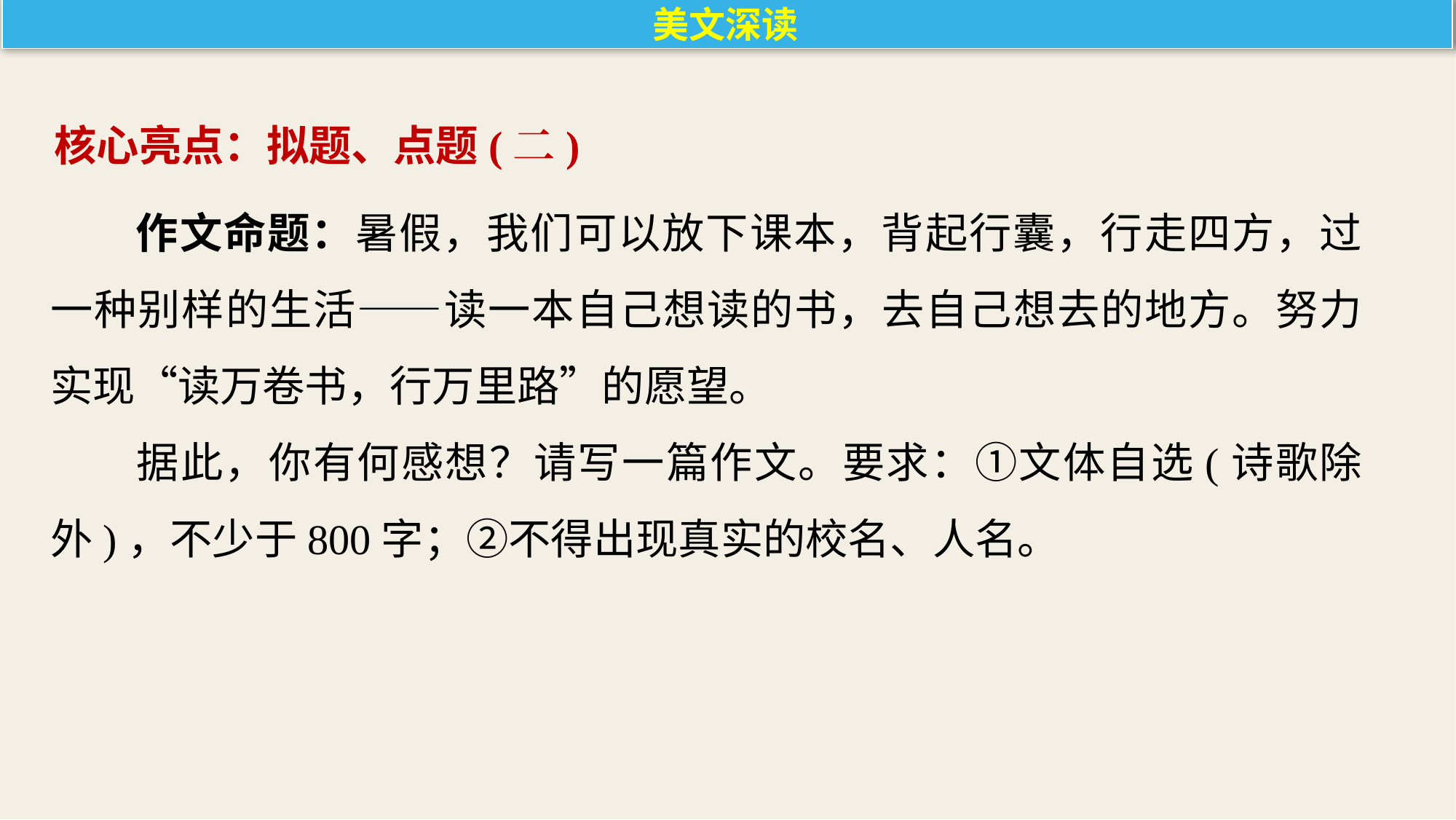

美文深读

核心亮点：拟题、点题(二)
作文命题：暑假，我们可以放下课本，背起行囊，行走四方，过一种别样的生活——读一本自己想读的书，去自己想去的地方。努力实现“读万卷书，行万里路”的愿望。
据此，你有何感想？请写一篇作文。要求：①文体自选(诗歌除外)，不少于800字；②不得出现真实的校名、人名。